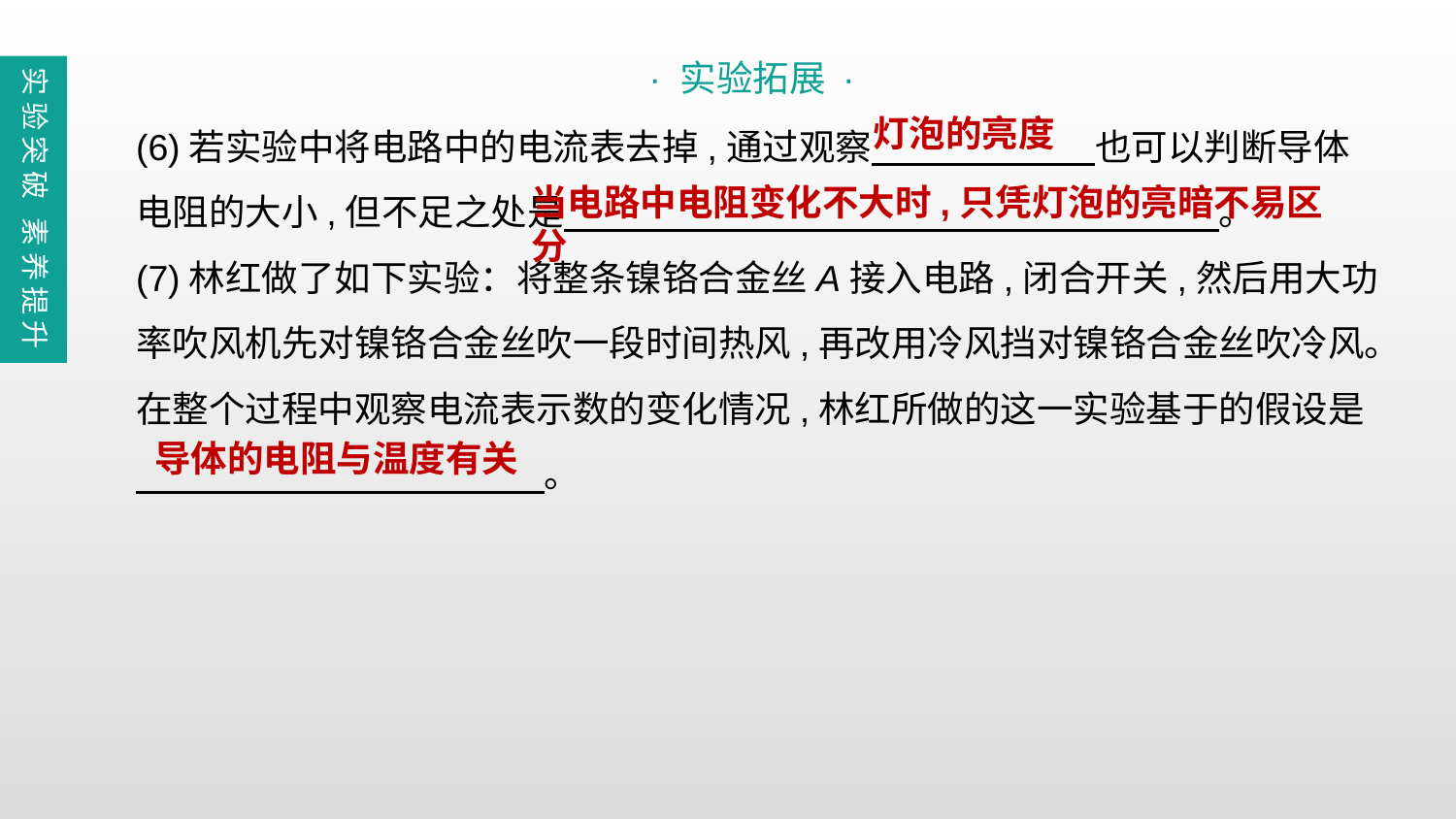

· 实验拓展 ·

实验突破 素养提升
(6)若实验中将电路中的电流表去掉,通过观察　　     　　　也可以判断导体电阻的大小,但不足之处是　                                                                           。
(7)林红做了如下实验：将整条镍铬合金丝A接入电路,闭合开关,然后用大功率吹风机先对镍铬合金丝吹一段时间热风,再改用冷风挡对镍铬合金丝吹冷风。在整个过程中观察电流表示数的变化情况,林红所做的这一实验基于的假设是
　　　　　　　　 　　　。
灯泡的亮度
当电路中电阻变化不大时,只凭灯泡的亮暗不易区分
导体的电阻与温度有关